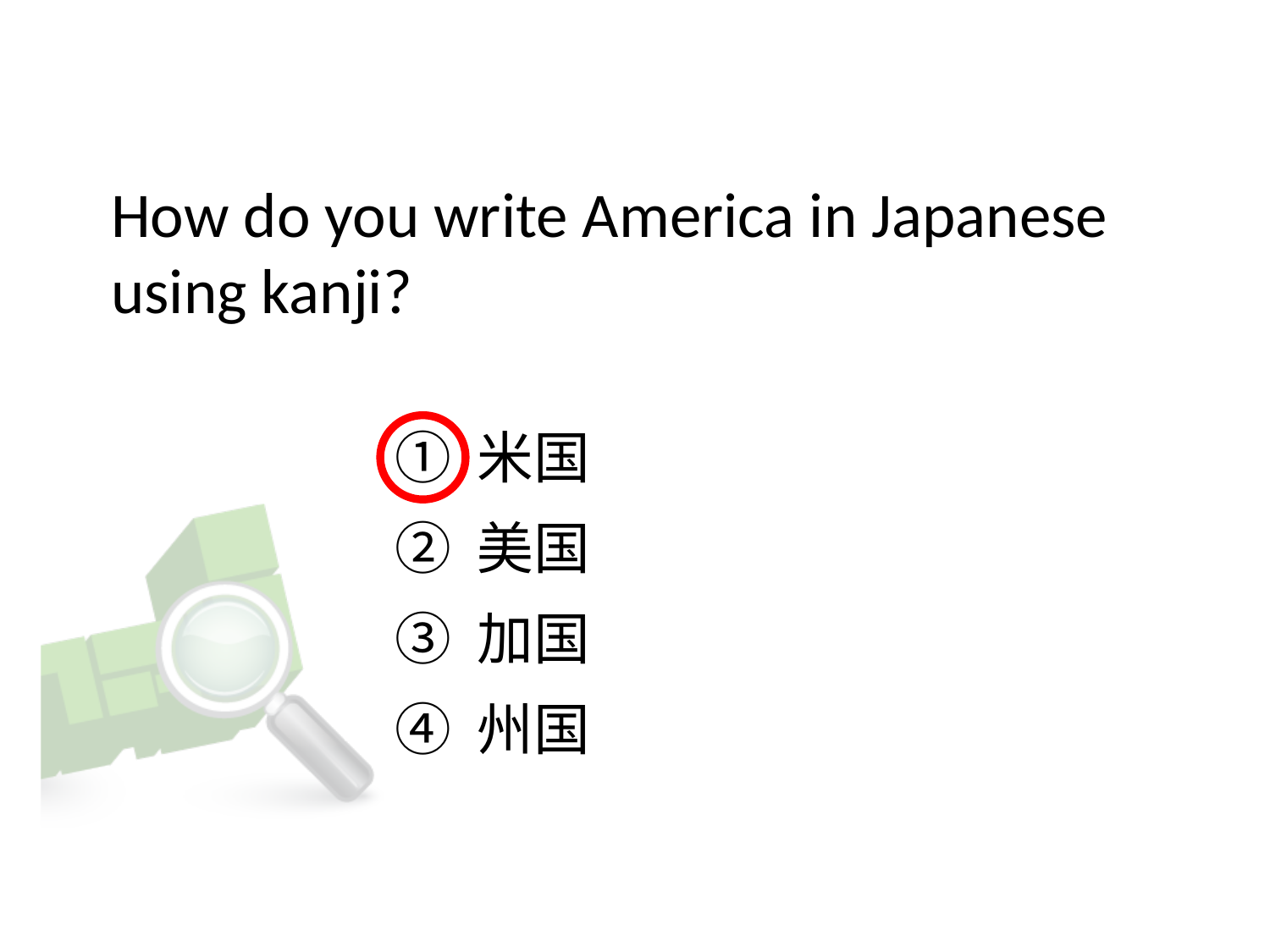

# How do you write America in Japanese using kanji?

① 米国
② 美国
③ 加国
④ 州国